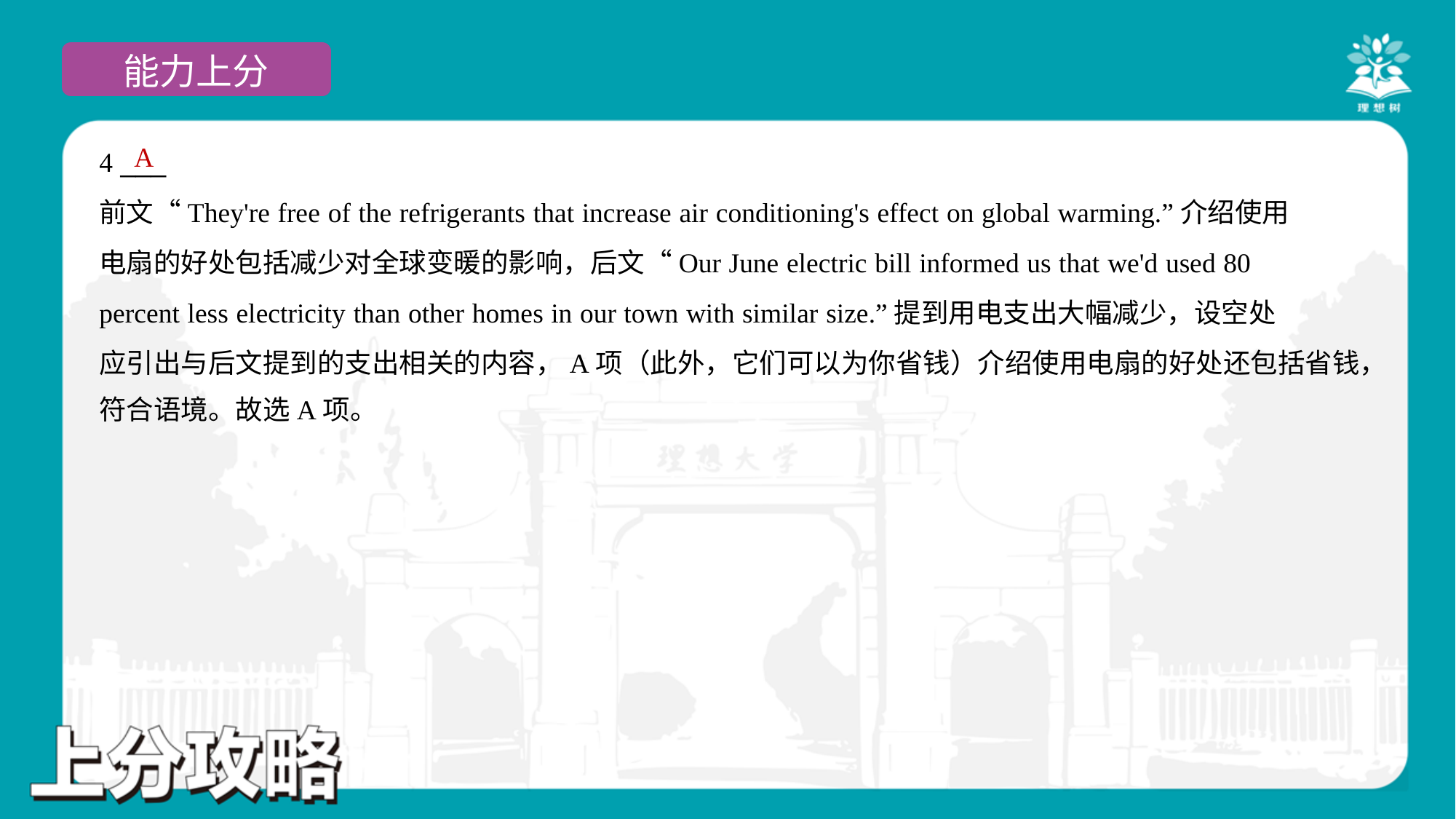

A
4 ___
前文“They're free of the refrigerants that increase air conditioning's effect on global warming.”介绍使用
电扇的好处包括减少对全球变暖的影响，后文“Our June electric bill informed us that we'd used 80
percent less electricity than other homes in our town with similar size.”提到用电支出大幅减少，设空处
应引出与后文提到的支出相关的内容，A项（此外，它们可以为你省钱）介绍使用电扇的好处还包括省钱，
符合语境。故选A项。